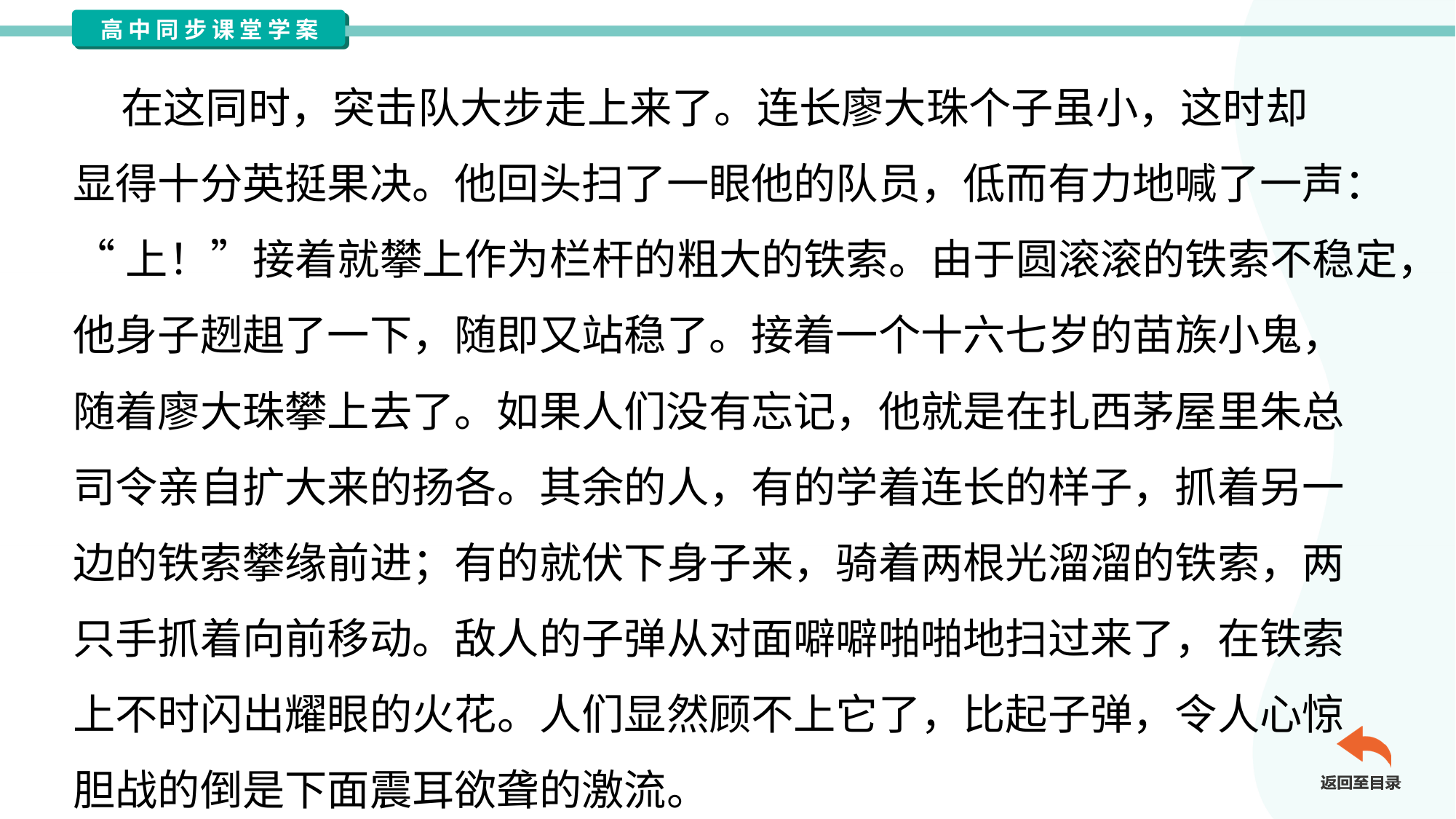

在这同时，突击队大步走上来了。连长廖大珠个子虽小，这时却
显得十分英挺果决。他回头扫了一眼他的队员，低而有力地喊了一声：
“上！”接着就攀上作为栏杆的粗大的铁索。由于圆滚滚的铁索不稳定，
他身子趔趄了一下，随即又站稳了。接着一个十六七岁的苗族小鬼，
随着廖大珠攀上去了。如果人们没有忘记，他就是在扎西茅屋里朱总
司令亲自扩大来的扬各。其余的人，有的学着连长的样子，抓着另一
边的铁索攀缘前进；有的就伏下身子来，骑着两根光溜溜的铁索，两
只手抓着向前移动。敌人的子弹从对面噼噼啪啪地扫过来了，在铁索
上不时闪出耀眼的火花。人们显然顾不上它了，比起子弹，令人心惊
胆战的倒是下面震耳欲聋的激流。